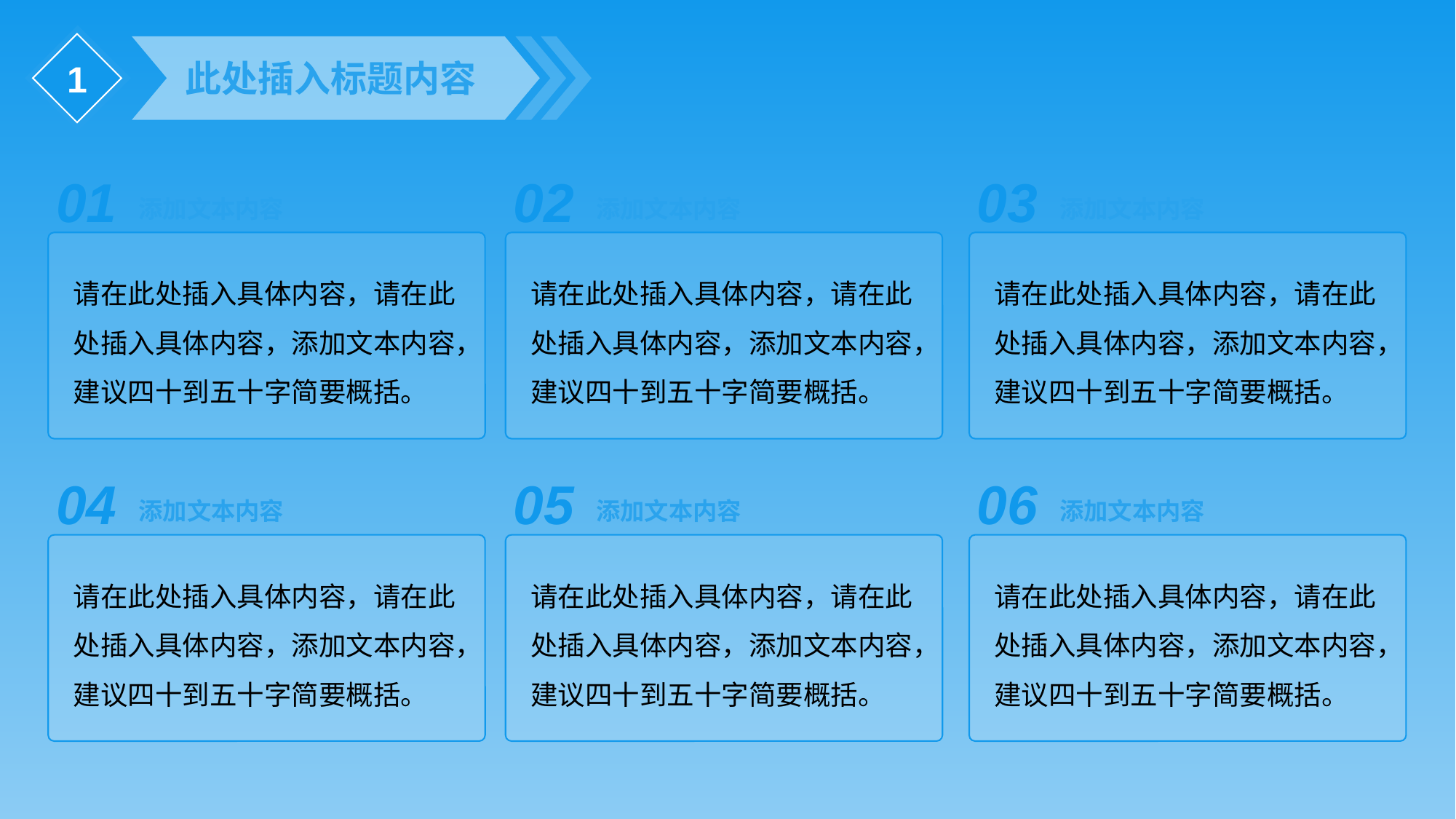

1

此处插入标题内容
01
添加文本内容

请在此处插入具体内容，请在此处插入具体内容，添加文本内容，建议四十到五十字简要概括。
02
添加文本内容

请在此处插入具体内容，请在此处插入具体内容，添加文本内容，建议四十到五十字简要概括。
03
添加文本内容

请在此处插入具体内容，请在此处插入具体内容，添加文本内容，建议四十到五十字简要概括。
04
添加文本内容

请在此处插入具体内容，请在此处插入具体内容，添加文本内容，建议四十到五十字简要概括。
05
添加文本内容

请在此处插入具体内容，请在此处插入具体内容，添加文本内容，建议四十到五十字简要概括。
06
添加文本内容

请在此处插入具体内容，请在此处插入具体内容，添加文本内容，建议四十到五十字简要概括。